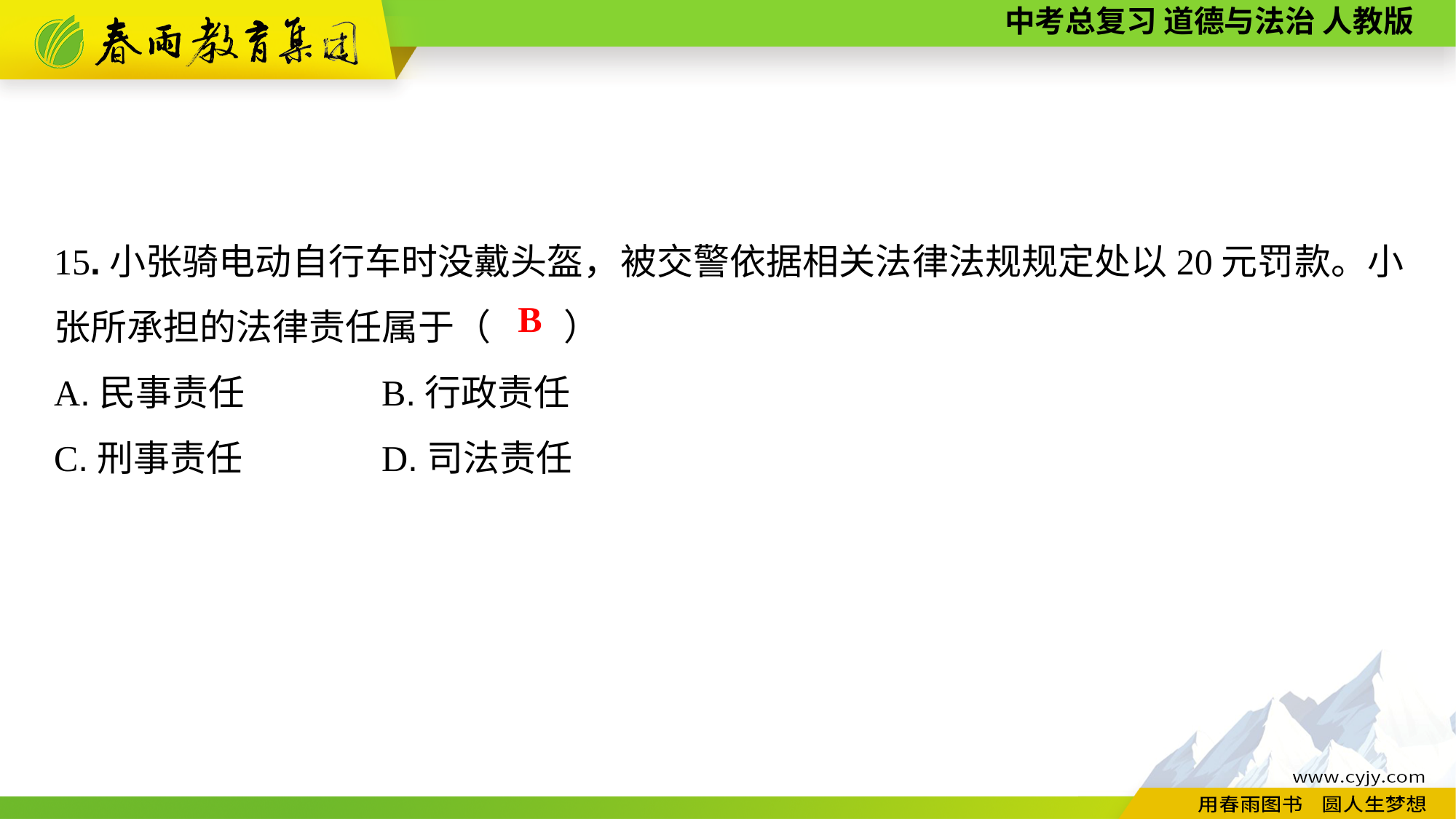

15.小张骑电动自行车时没戴头盔，被交警依据相关法律法规规定处以20元罚款。小张所承担的法律责任属于（　　）
A.民事责任		B.行政责任
C.刑事责任		D.司法责任
B